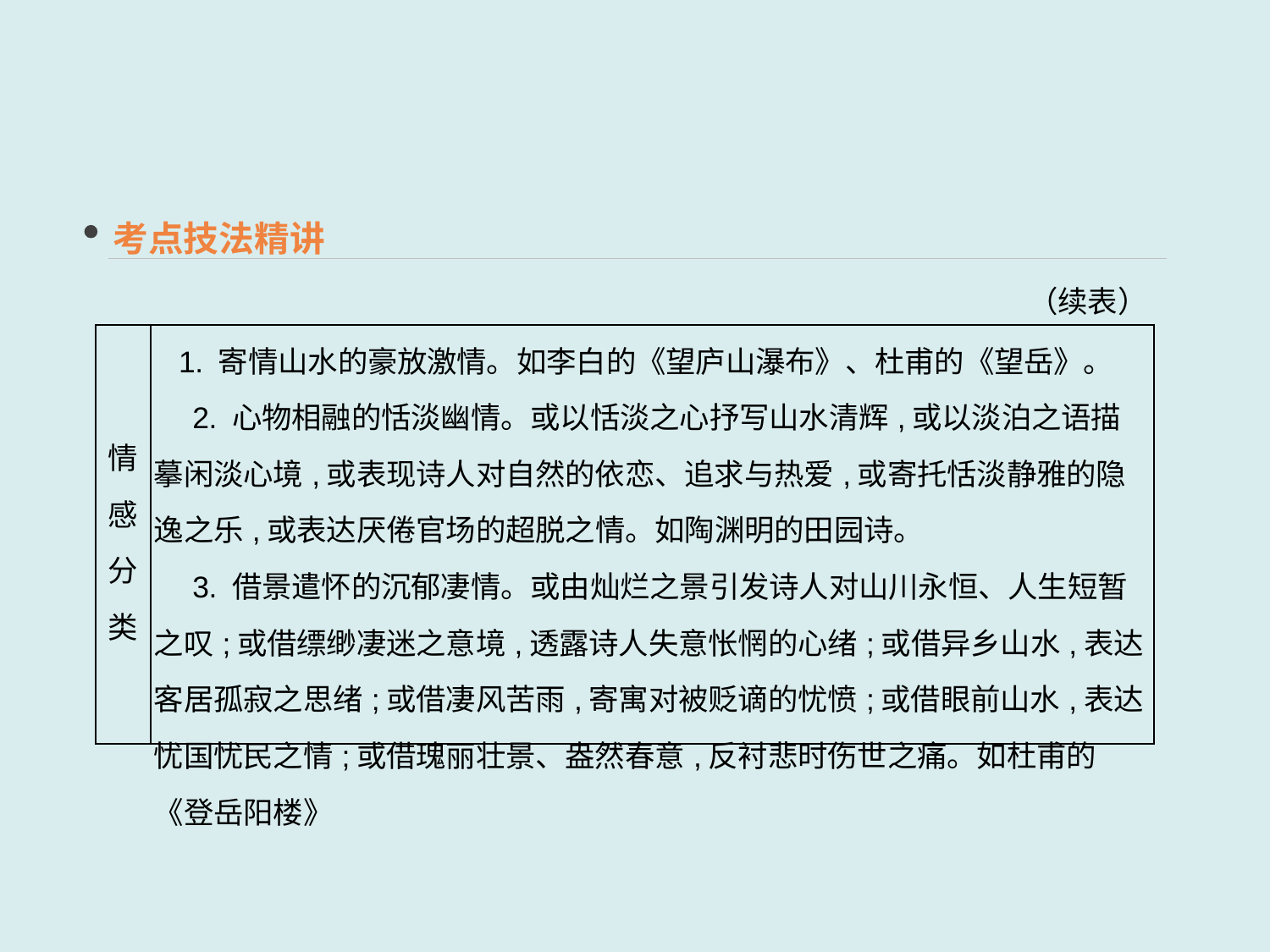

考点技法精讲

（续表）
| 情感分类 | 1. 寄情山水的豪放激情。如李白的《望庐山瀑布》、杜甫的《望岳》。 　2. 心物相融的恬淡幽情。或以恬淡之心抒写山水清辉,或以淡泊之语描摹闲淡心境,或表现诗人对自然的依恋、追求与热爱,或寄托恬淡静雅的隐逸之乐,或表达厌倦官场的超脱之情。如陶渊明的田园诗。 　3. 借景遣怀的沉郁凄情。或由灿烂之景引发诗人对山川永恒、人生短暂之叹;或借缥缈凄迷之意境,透露诗人失意怅惘的心绪;或借异乡山水,表达客居孤寂之思绪;或借凄风苦雨,寄寓对被贬谪的忧愤;或借眼前山水,表达忧国忧民之情;或借瑰丽壮景、盎然春意,反衬悲时伤世之痛。如杜甫的《登岳阳楼》 |
| --- | --- |